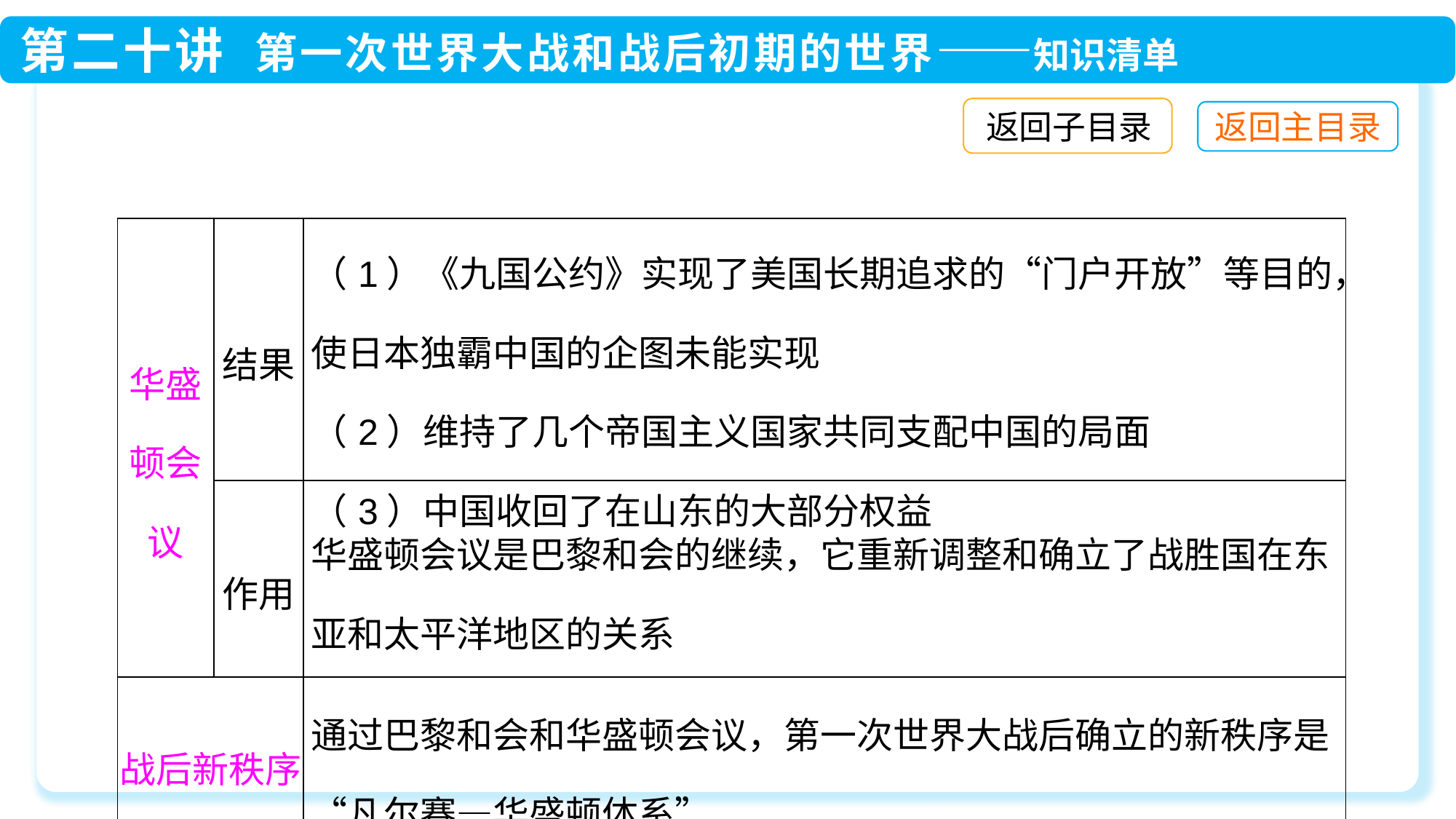

返回子目录
| 华盛顿会议 | 结果 | （1）《九国公约》实现了美国长期追求的“门户开放”等目的，使日本独霸中国的企图未能实现 （2）维持了几个帝国主义国家共同支配中国的局面 （3）中国收回了在山东的大部分权益 |
| --- | --- | --- |
|  | 作用 | 华盛顿会议是巴黎和会的继续，它重新调整和确立了战胜国在东亚和太平洋地区的关系 |
| 战后新秩序 |  | 通过巴黎和会和华盛顿会议，第一次世界大战后确立的新秩序是“凡尔赛—华盛顿体系” |